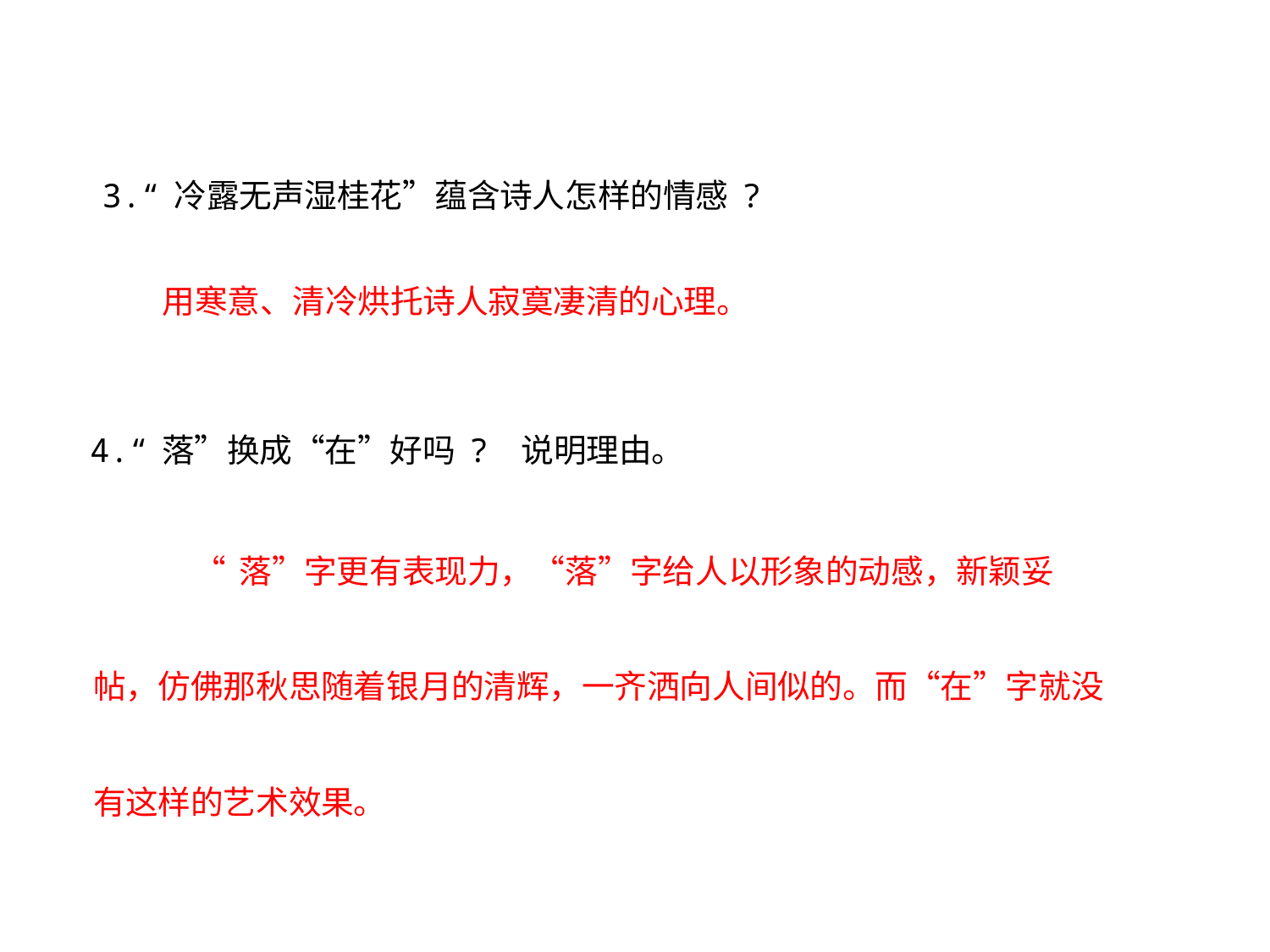

3.“冷露无声湿桂花”蕴含诗人怎样的情感?
用寒意、清冷烘托诗人寂寞凄清的心理。

4.“落”换成“在”好吗? 说明理由。
“落”字更有表现力，“落”字给人以形象的动感，新颖妥帖，仿佛那秋思随着银月的清辉，一齐洒向人间似的。而“在”字就没有这样的艺术效果。